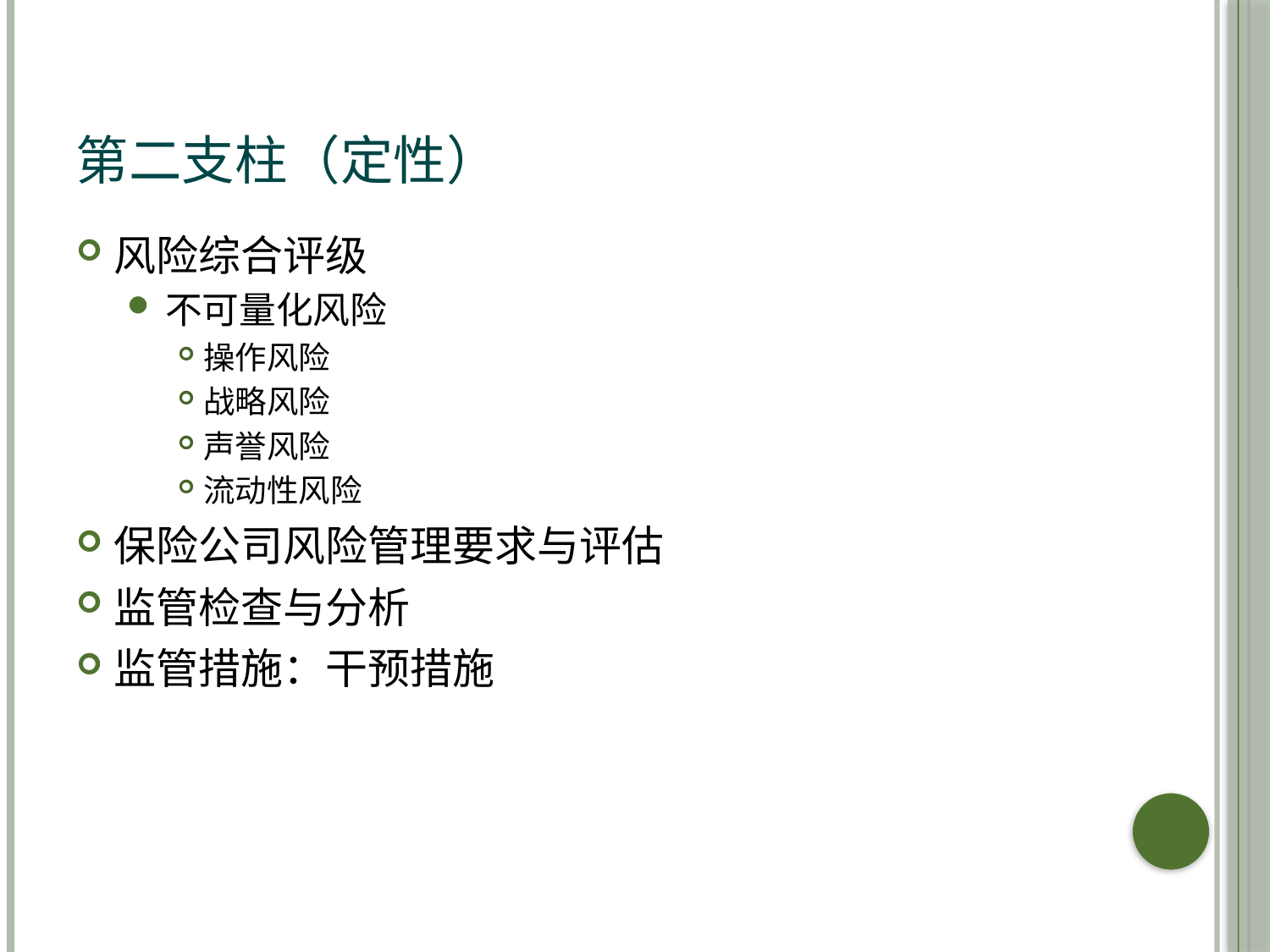

# 第二支柱（定性）
风险综合评级
不可量化风险
操作风险
战略风险
声誉风险
流动性风险
保险公司风险管理要求与评估
监管检查与分析
监管措施：干预措施